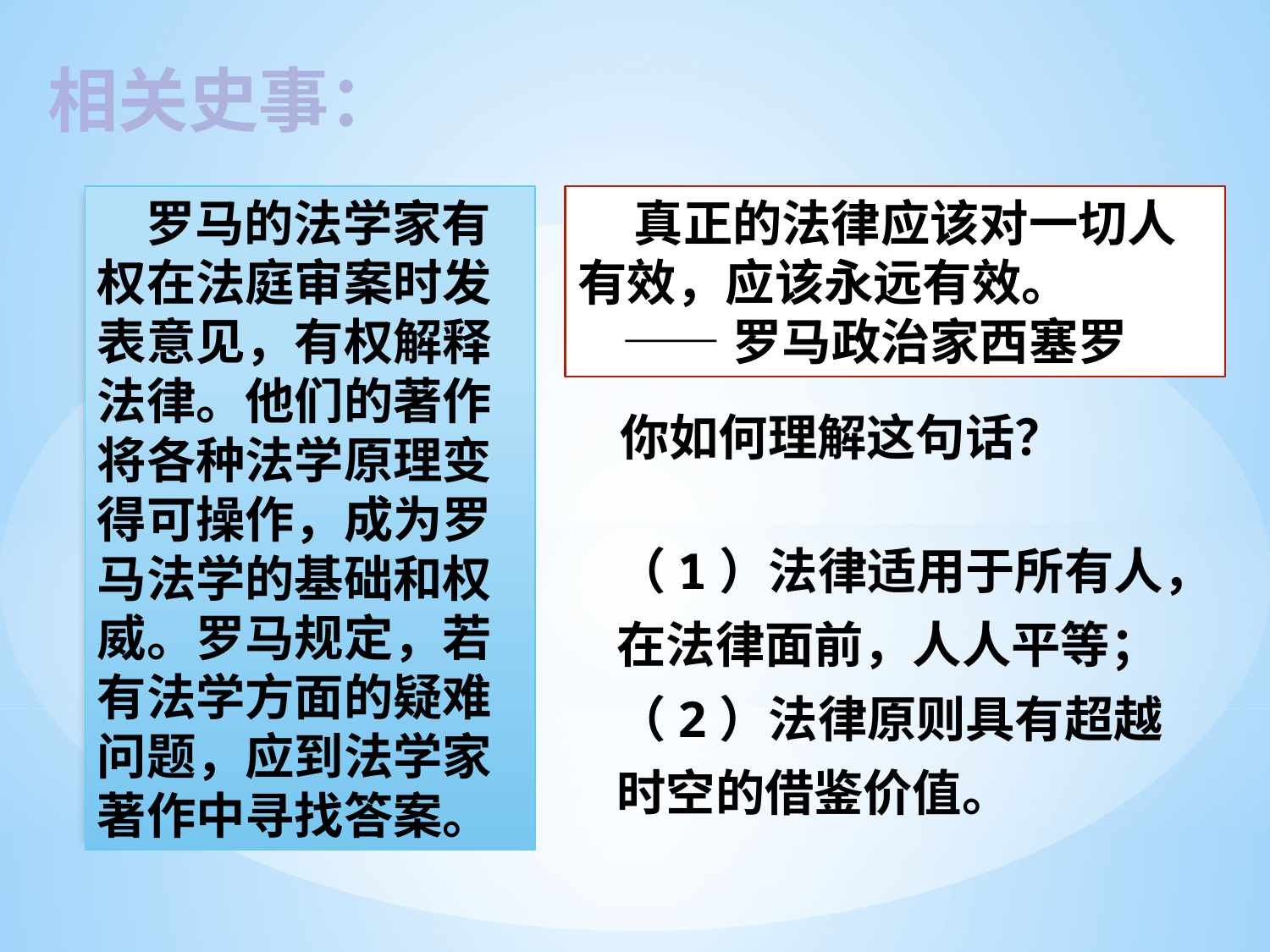

相关史事：
    罗马的法学家有权在法庭审案时发表意见，有权解释法律。他们的著作将各种法学原理变得可操作，成为罗马法学的基础和权威。罗马规定，若有法学方面的疑难问题，应到法学家著作中寻找答案。
    真正的法律应该对一切人有效，应该永远有效。
    ——罗马政治家西塞罗
你如何理解这句话？
（1）法律适用于所有人，在法律面前，人人平等；
（2）法律原则具有超越时空的借鉴价值。